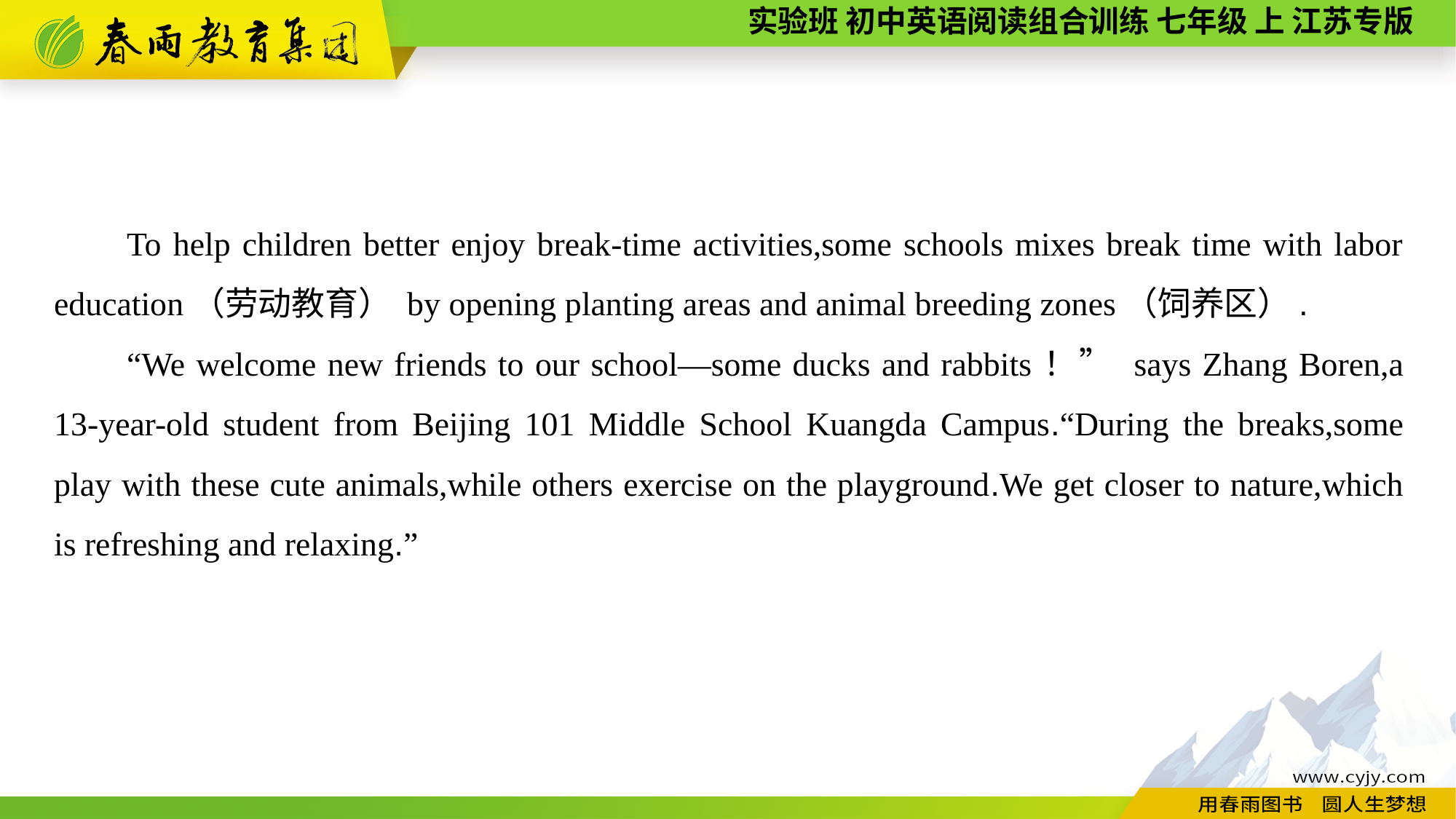

To help children better enjoy break-time activities,some schools mixes break time with labor education（劳动教育） by opening planting areas and animal breeding zones（饲养区）.
“We welcome new friends to our school—some ducks and rabbits！” says Zhang Boren,a 13-year-old student from Beijing 101 Middle School Kuangda Campus.“During the breaks,some play with these cute animals,while others exercise on the playground.We get closer to nature,which is refreshing and relaxing.”